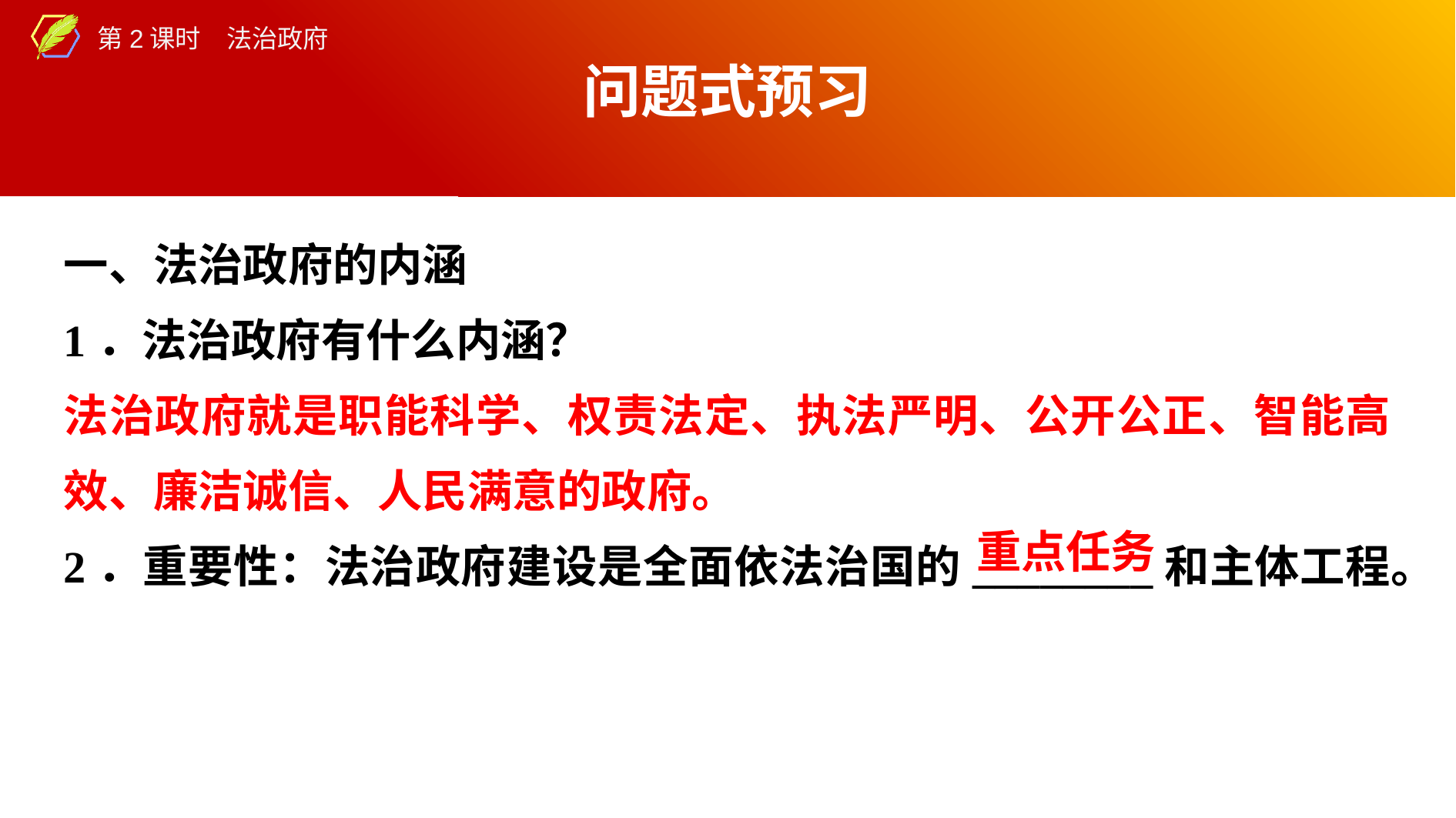

问题式预习
一、法治政府的内涵
1．法治政府有什么内涵？
法治政府就是职能科学、权责法定、执法严明、公开公正、智能高效、廉洁诚信、人民满意的政府。
2．重要性：法治政府建设是全面依法治国的________和主体工程。
重点任务